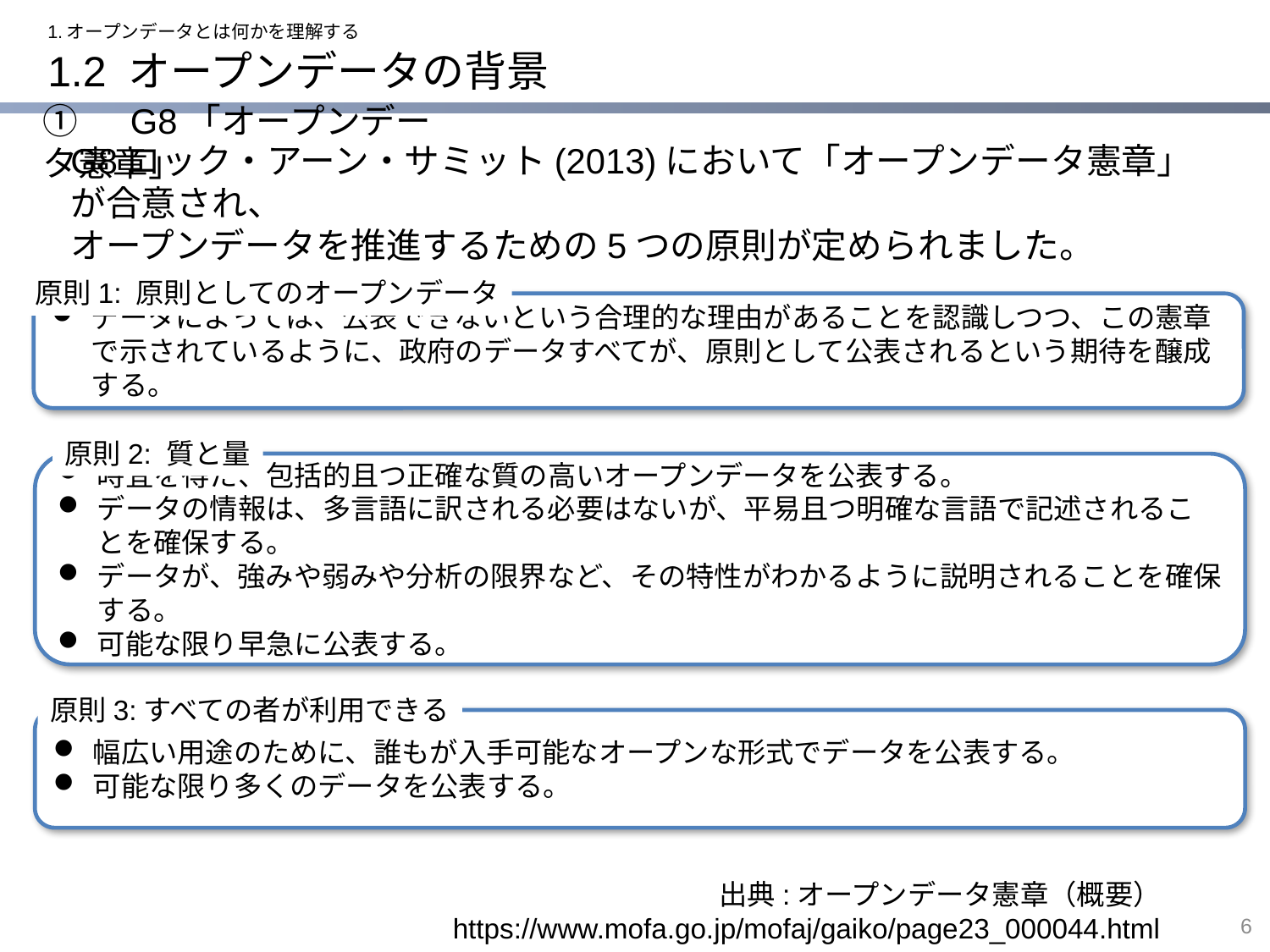

1.オープンデータとは何かを理解する
# 1.2 オープンデータの背景
①　G8「オープンデータ憲章」
G8ロック・アーン・サミット(2013)において「オープンデータ憲章」が合意され、
オープンデータを推進するための5つの原則が定められました。
原則1: 原則としてのオープンデータ
データによっては、公表できないという合理的な理由があることを認識しつつ、この憲章で示されているように、政府のデータすべてが、原則として公表されるという期待を醸成する。
原則2: 質と量
時宜を得た、包括的且つ正確な質の高いオープンデータを公表する。
データの情報は、多言語に訳される必要はないが、平易且つ明確な言語で記述されることを確保する。
データが、強みや弱みや分析の限界など、その特性がわかるように説明されることを確保する。
可能な限り早急に公表する。
原則3:すべての者が利用できる
幅広い用途のために、誰もが入手可能なオープンな形式でデータを公表する。
可能な限り多くのデータを公表する。
出典:オープンデータ憲章（概要）
https://www.mofa.go.jp/mofaj/gaiko/page23_000044.html
6